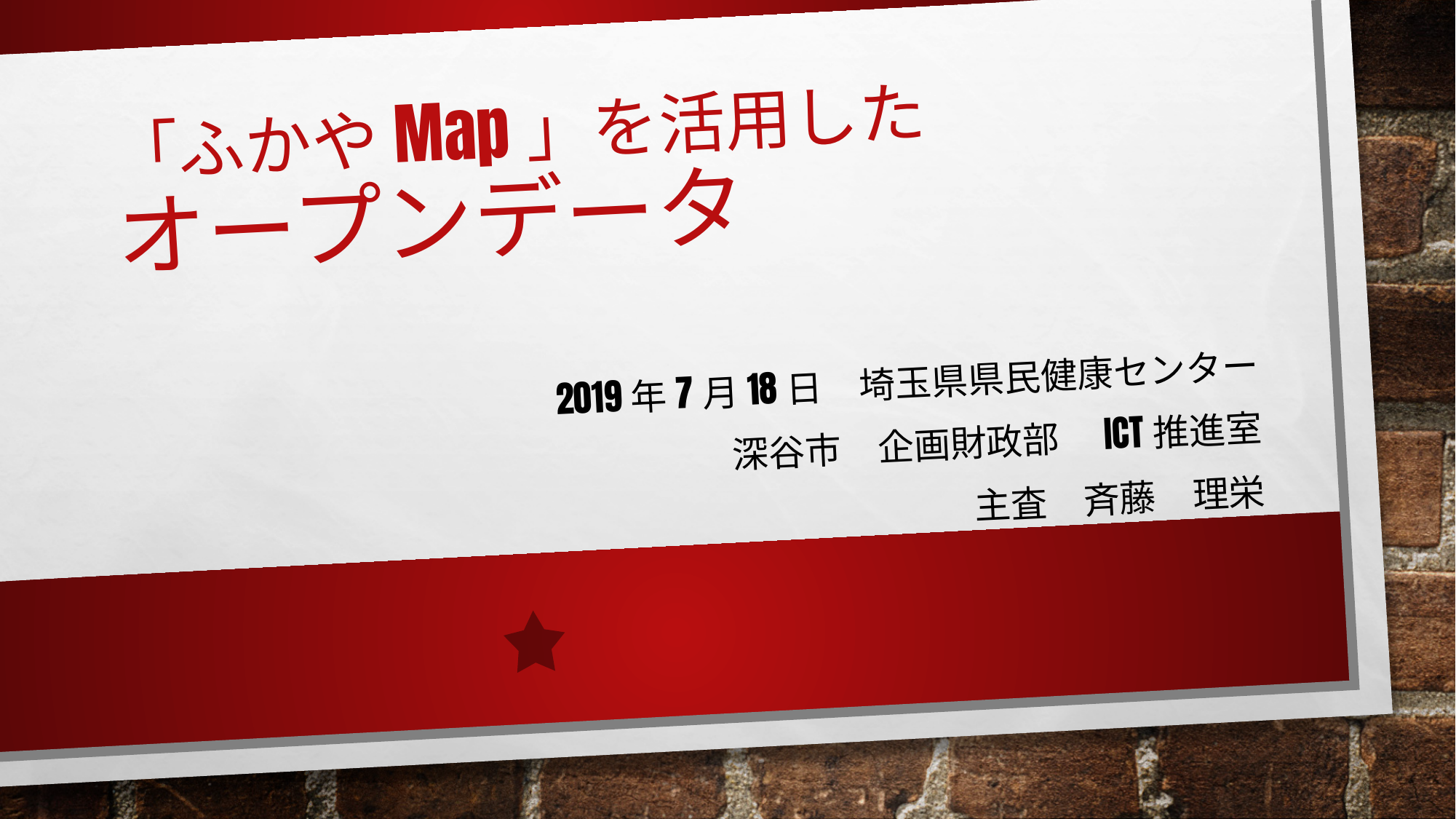

# 「ふかやMap」を活用した オープンデータ
2019年7月18日　埼玉県県民健康センター
深谷市　企画財政部　ICT推進室
主査　斉藤　理栄